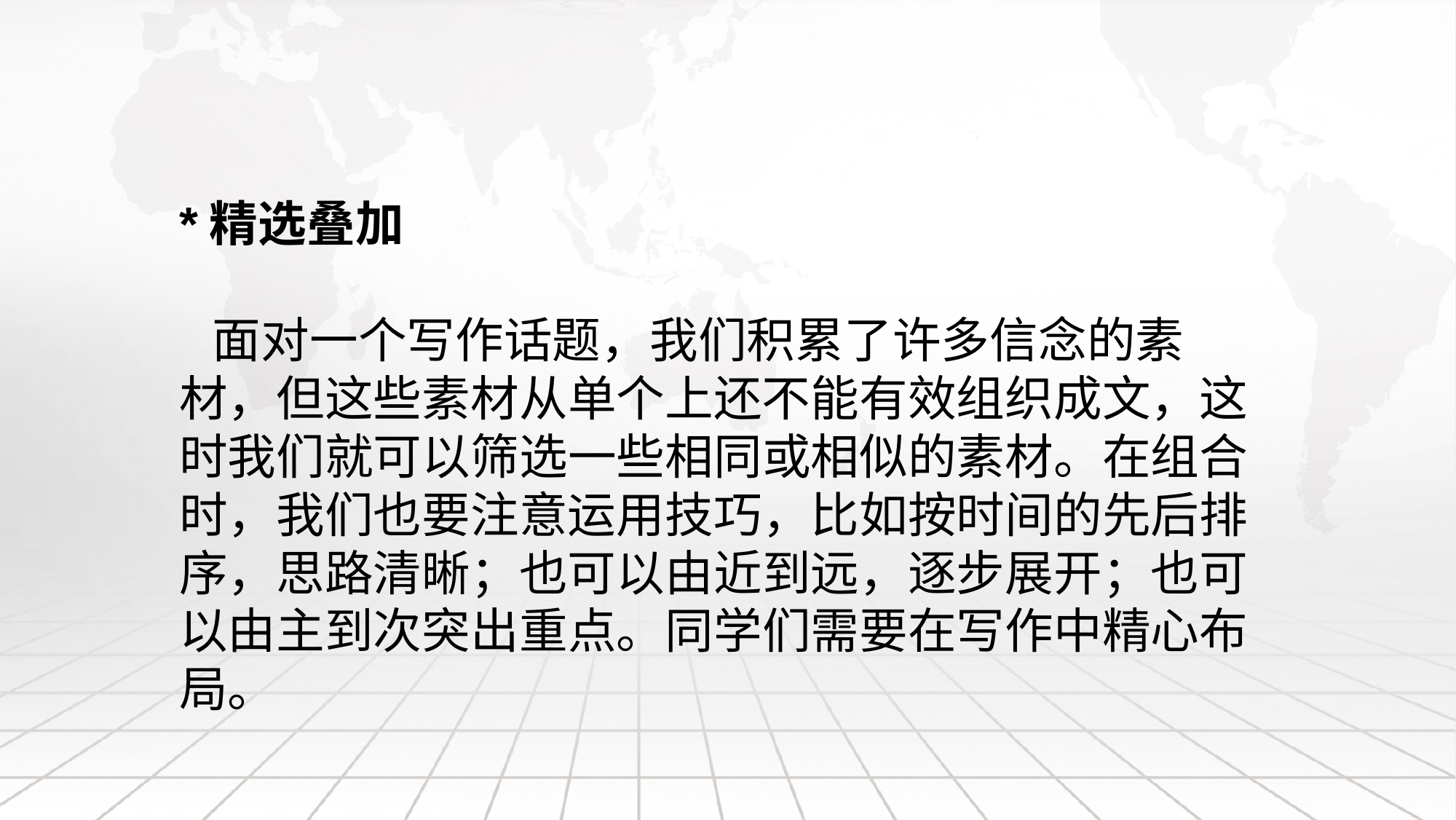

*精选叠加

  面对一个写作话题，我们积累了许多信念的素材，但这些素材从单个上还不能有效组织成文，这时我们就可以筛选一些相同或相似的素材。在组合时，我们也要注意运用技巧，比如按时间的先后排序，思路清晰；也可以由近到远，逐步展开；也可以由主到次突出重点。同学们需要在写作中精心布局。